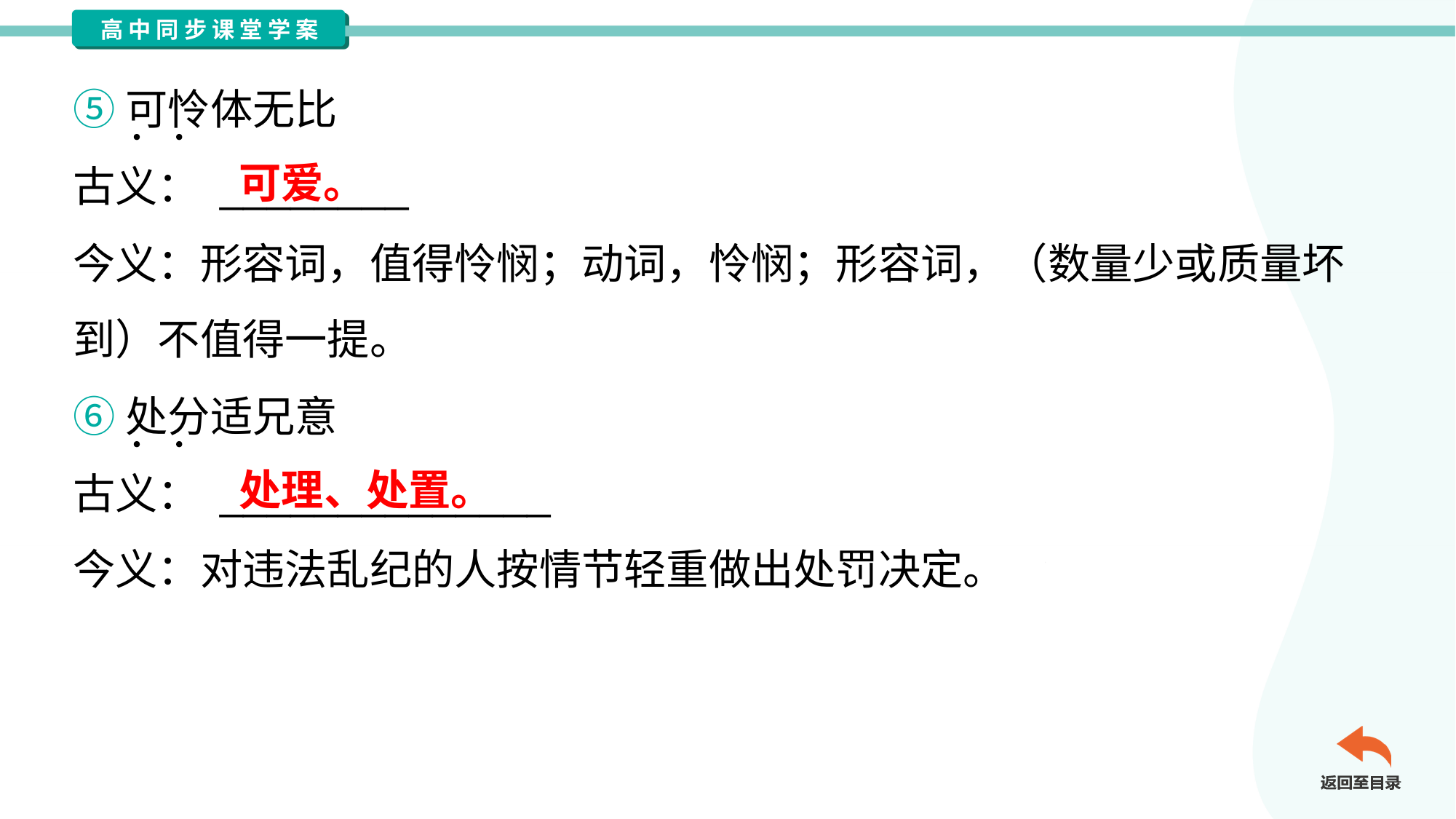

⑤可怜体无比
古义： ________
今义：形容词，值得怜悯；动词，怜悯；形容词，（数量少或质量坏
到）不值得一提。
可爱。

⑥处分适兄意
古义： ______________
今义：对违法乱纪的人按情节轻重做出处罚决定。
处理、处置。